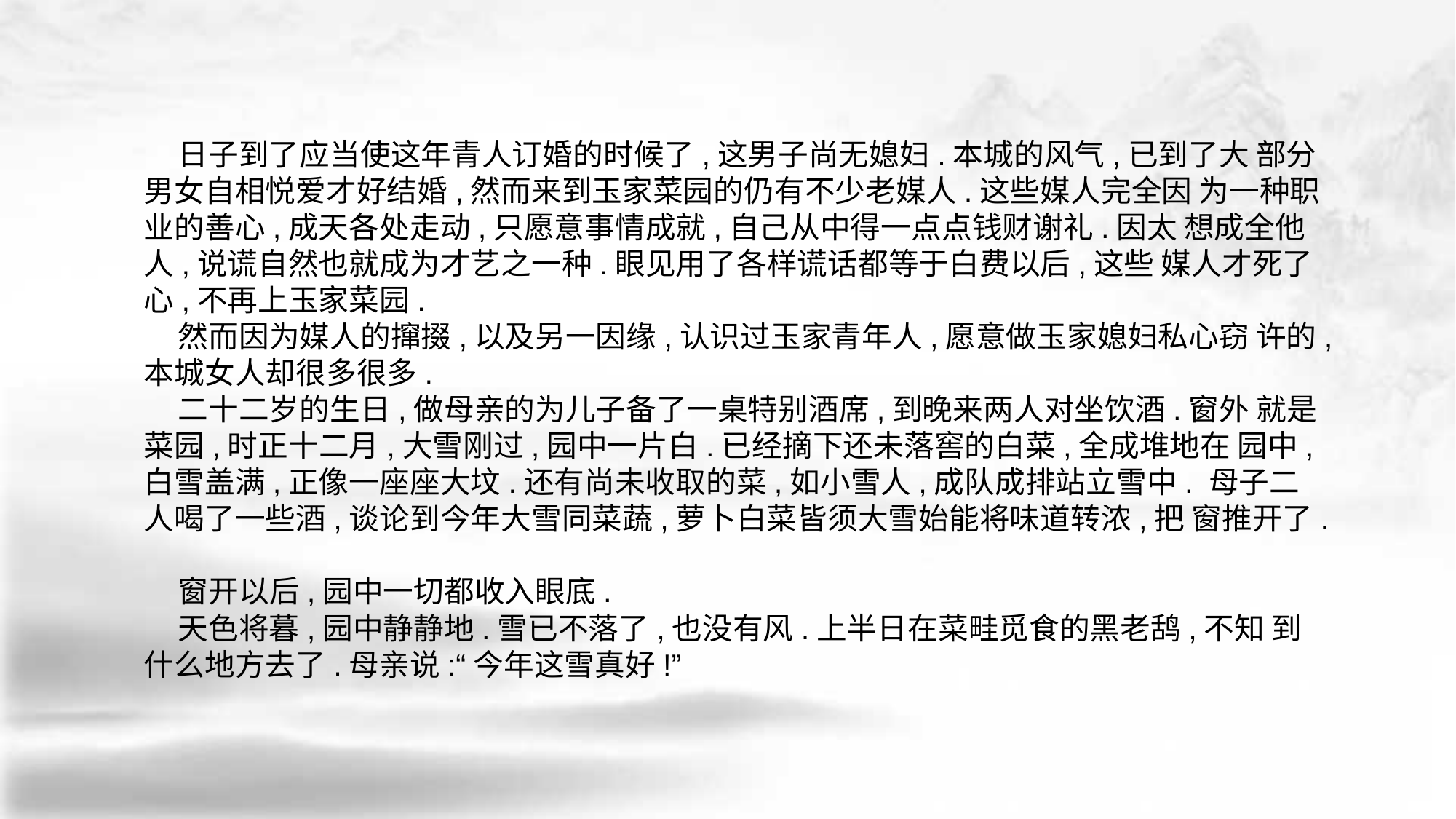

日子到了应当使这年青人订婚的时候了,这男子尚无媳妇.本城的风气,已到了大 部分男女自相悦爱才好结婚,然而来到玉家菜园的仍有不少老媒人.这些媒人完全因 为一种职业的善心,成天各处走动,只愿意事情成就,自己从中得一点点钱财谢礼.因太 想成全他人,说谎自然也就成为才艺之一种.眼见用了各样谎话都等于白费以后,这些 媒人才死了心,不再上玉家菜园.
    然而因为媒人的撺掇,以及另一因缘,认识过玉家青年人,愿意做玉家媳妇私心窃 许的,本城女人却很多很多.
    二十二岁的生日,做母亲的为儿子备了一桌特别酒席,到晚来两人对坐饮酒.窗外 就是菜园,时正十二月,大雪刚过,园中一片白.已经摘下还未落窖的白菜,全成堆地在 园中,白雪盖满,正像一座座大坟.还有尚未收取的菜,如小雪人,成队成排站立雪中. 母子二人喝了一些酒,谈论到今年大雪同菜蔬,萝卜白菜皆须大雪始能将味道转浓,把 窗推开了.
    窗开以后,园中一切都收入眼底.
    天色将暮,园中静静地.雪已不落了,也没有风.上半日在菜畦觅食的黑老鸹,不知 到什么地方去了.母亲说:“今年这雪真好!”